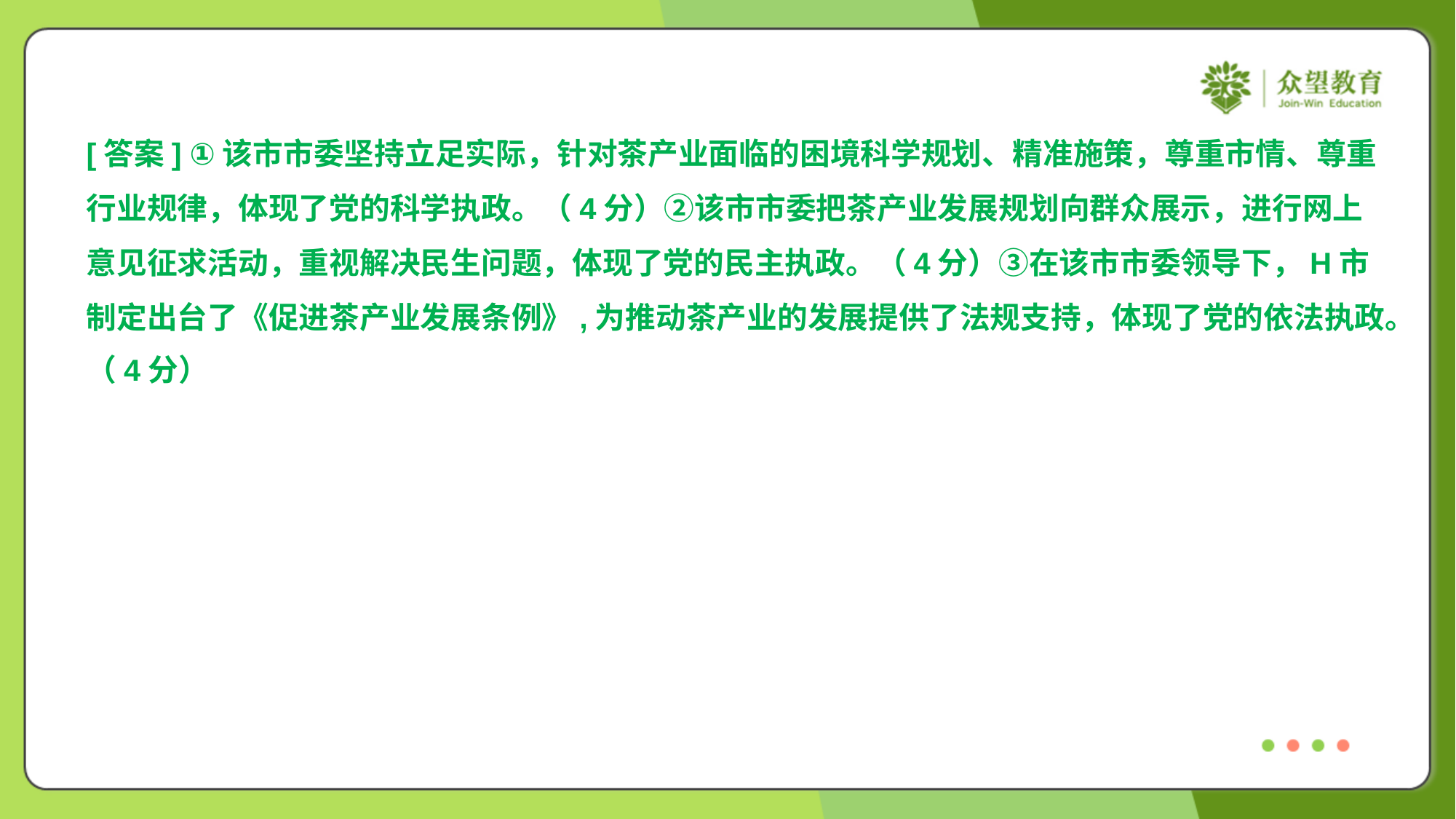

[答案] ①该市市委坚持立足实际，针对茶产业面临的困境科学规划、精准施策，尊重市情、尊重
行业规律，体现了党的科学执政。（4分）②该市市委把茶产业发展规划向群众展示，进行网上
意见征求活动，重视解决民生问题，体现了党的民主执政。（4分）③在该市市委领导下，H市
制定出台了《促进茶产业发展条例》,为推动茶产业的发展提供了法规支持，体现了党的依法执政。
（4分）